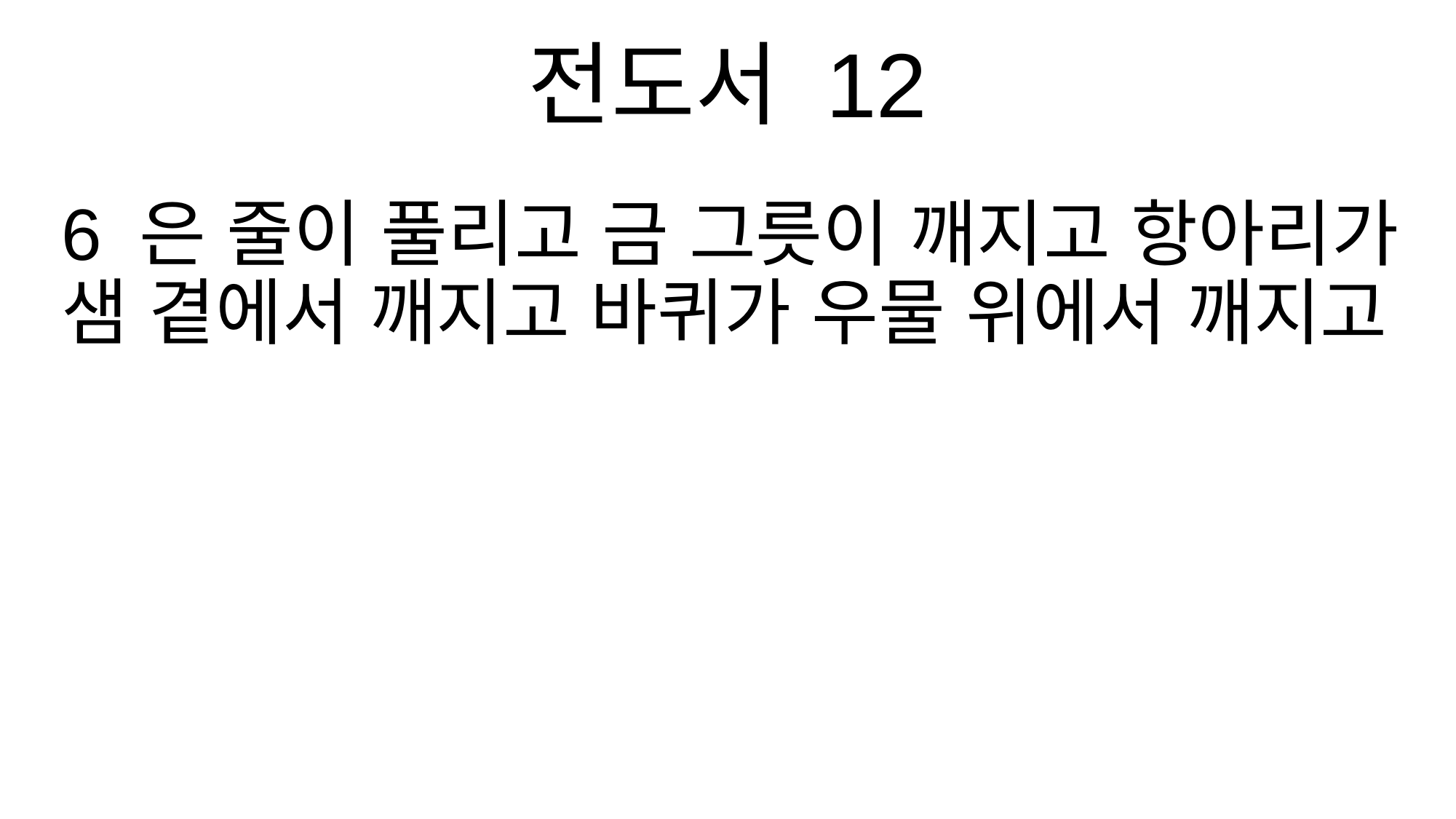

전도서 12
6 은 줄이 풀리고 금 그릇이 깨지고 항아리가 샘 곁에서 깨지고 바퀴가 우물 위에서 깨지고